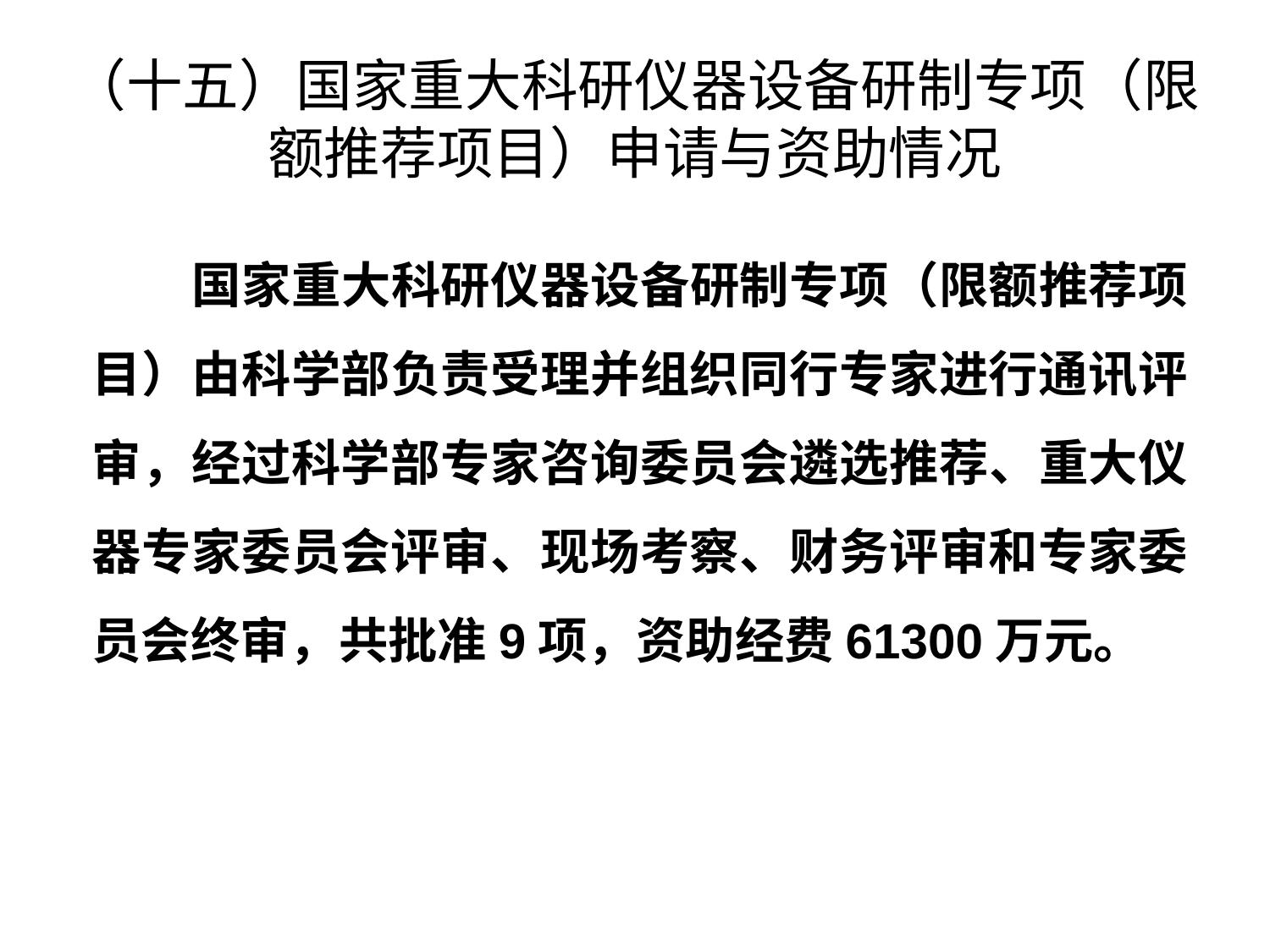

# （十五）国家重大科研仪器设备研制专项（限额推荐项目）申请与资助情况
国家重大科研仪器设备研制专项（限额推荐项目）由科学部负责受理并组织同行专家进行通讯评审，经过科学部专家咨询委员会遴选推荐、重大仪器专家委员会评审、现场考察、财务评审和专家委员会终审，共批准9项，资助经费61300万元。